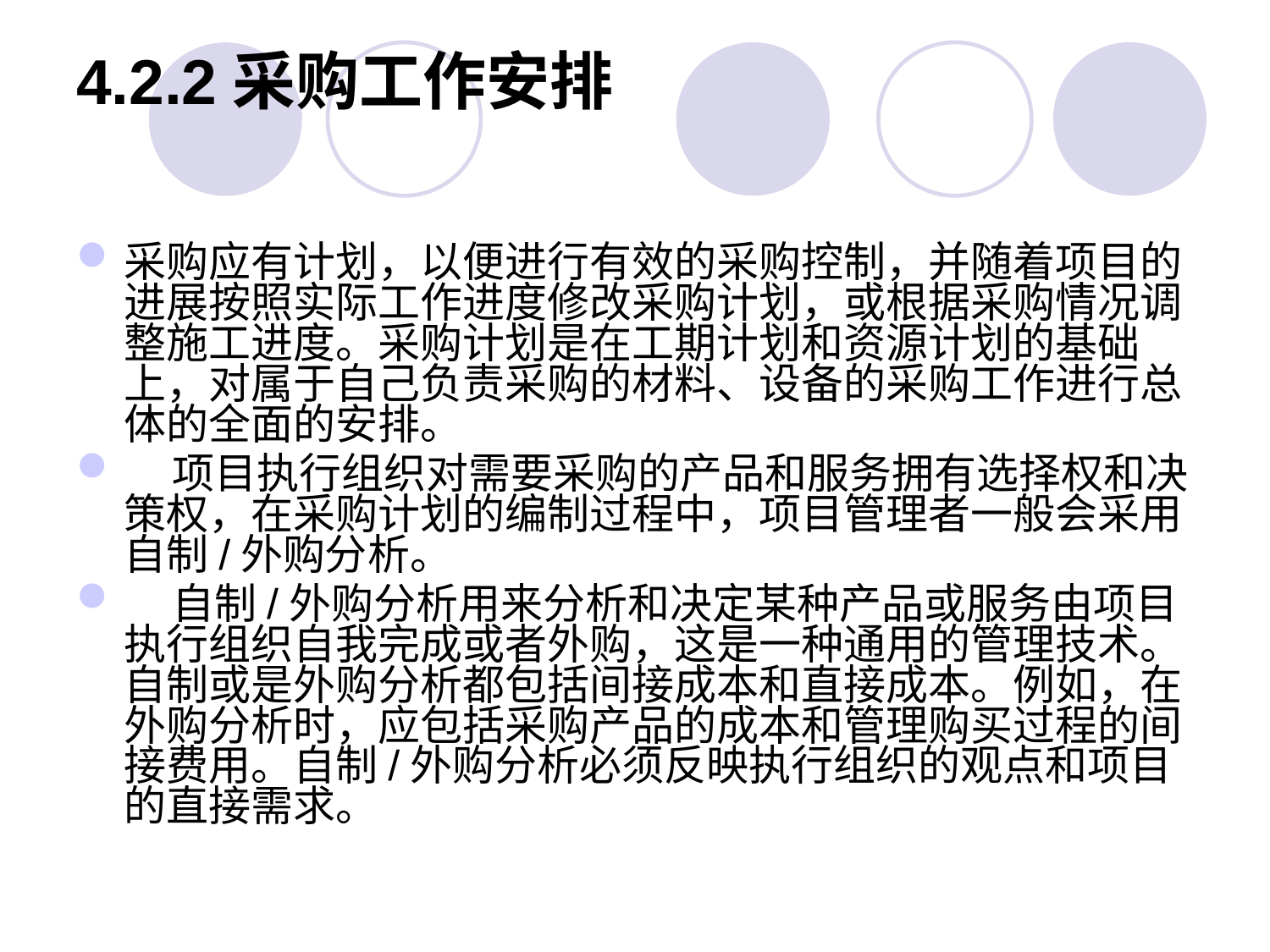

# 4.2.2采购工作安排
采购应有计划，以便进行有效的采购控制，并随着项目的进展按照实际工作进度修改采购计划，或根据采购情况调整施工进度。采购计划是在工期计划和资源计划的基础上，对属于自己负责采购的材料、设备的采购工作进行总体的全面的安排。
    项目执行组织对需要采购的产品和服务拥有选择权和决策权，在采购计划的编制过程中，项目管理者一般会采用自制/外购分析。
    自制/外购分析用来分析和决定某种产品或服务由项目执行组织自我完成或者外购，这是一种通用的管理技术。自制或是外购分析都包括间接成本和直接成本。例如，在外购分析时，应包括采购产品的成本和管理购买过程的间接费用。自制/外购分析必须反映执行组织的观点和项目的直接需求。